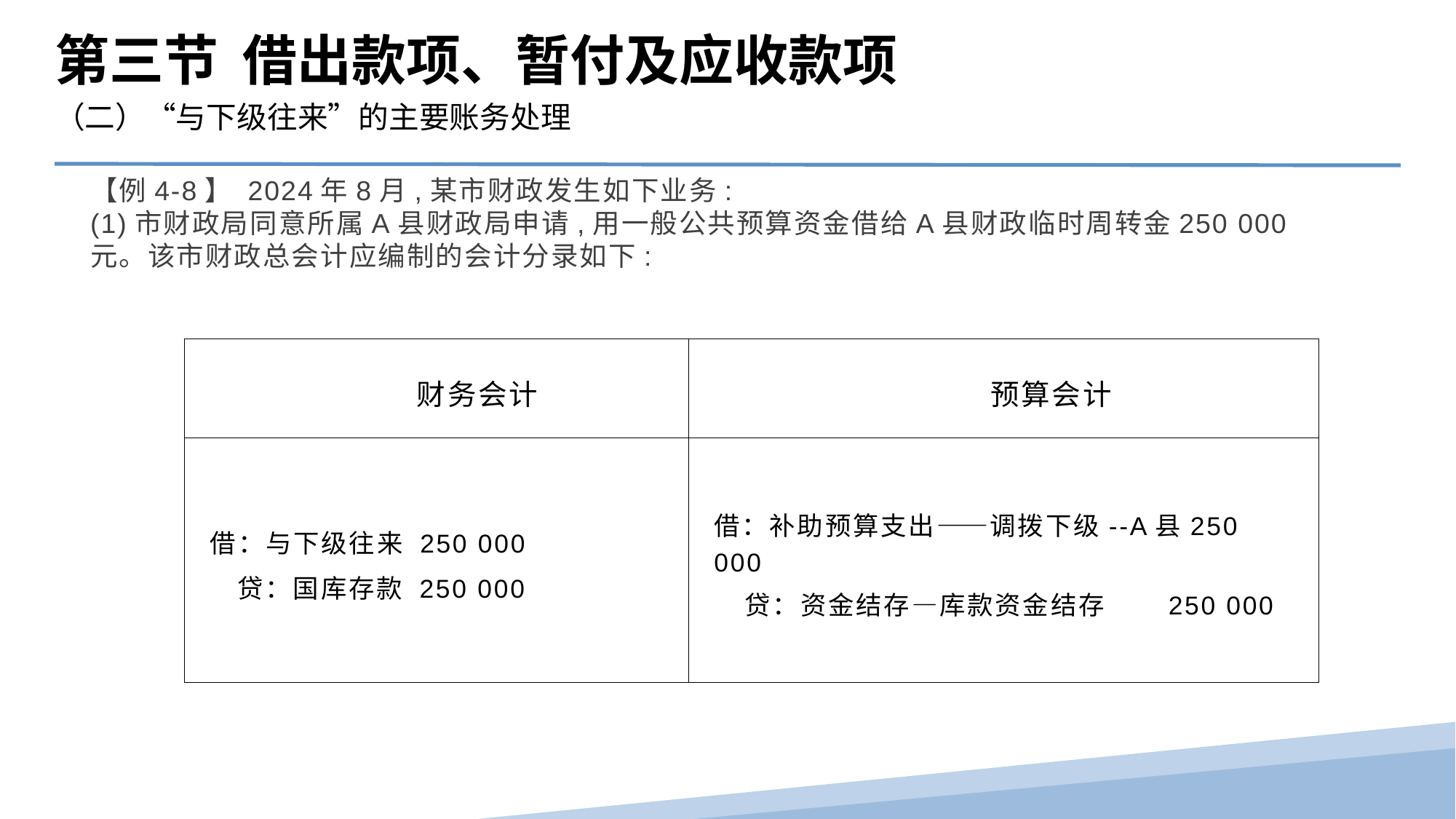

第三节  借出款项、暂付及应收款项
（二）“与下级往来”的主要账务处理
【例4-8】 2024年8月,某市财政发生如下业务:
(1)市财政局同意所属A县财政局申请,用一般公共预算资金借给A县财政临时周转金250 000元。该市财政总会计应编制的会计分录如下:

| 财务会计 | 预算会计 |
| --- | --- |
| 借：与下级往来 250 000 贷：国库存款 250 000 | 借：补助预算支出——调拨下级--A县250 000 贷：资金结存—库款资金结存 250 000 |